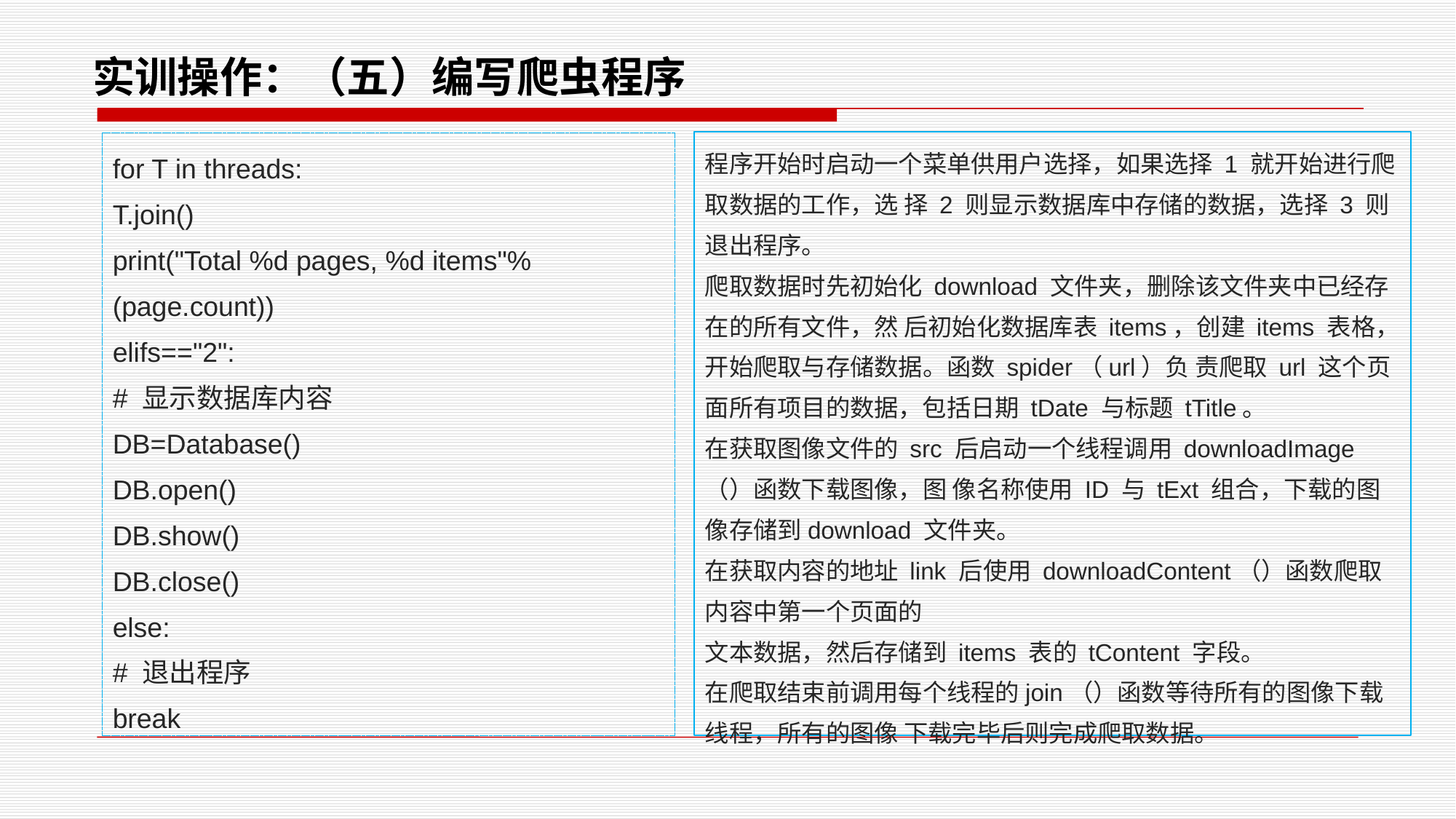

# 实训操作：（五）编写爬虫程序
程序开始时启动一个菜单供用户选择，如果选择 1 就开始进行爬取数据的工作，选 择 2 则显示数据库中存储的数据，选择 3 则退出程序。
爬取数据时先初始化 download 文件夹，删除该文件夹中已经存在的所有文件，然 后初始化数据库表 items，创建 items 表格，开始爬取与存储数据。函数 spider（url）负 责爬取 url 这个页面所有项目的数据，包括日期 tDate 与标题 tTitle。
在获取图像文件的 src 后启动一个线程调用 downloadImage（）函数下载图像，图 像名称使用 ID 与 tExt 组合，下载的图像存储到download 文件夹。
在获取内容的地址 link 后使用 downloadContent（）函数爬取内容中第一个页面的
文本数据，然后存储到 items 表的 tContent 字段。
在爬取结束前调用每个线程的join（）函数等待所有的图像下载线程，所有的图像 下载完毕后则完成爬取数据。
for T in threads:
T.join()
print("Total %d pages, %d items"% (page.count))
elifs=="2":
# 显示数据库内容
DB=Database()
DB.open()
DB.show()
DB.close()
else:
# 退出程序
break